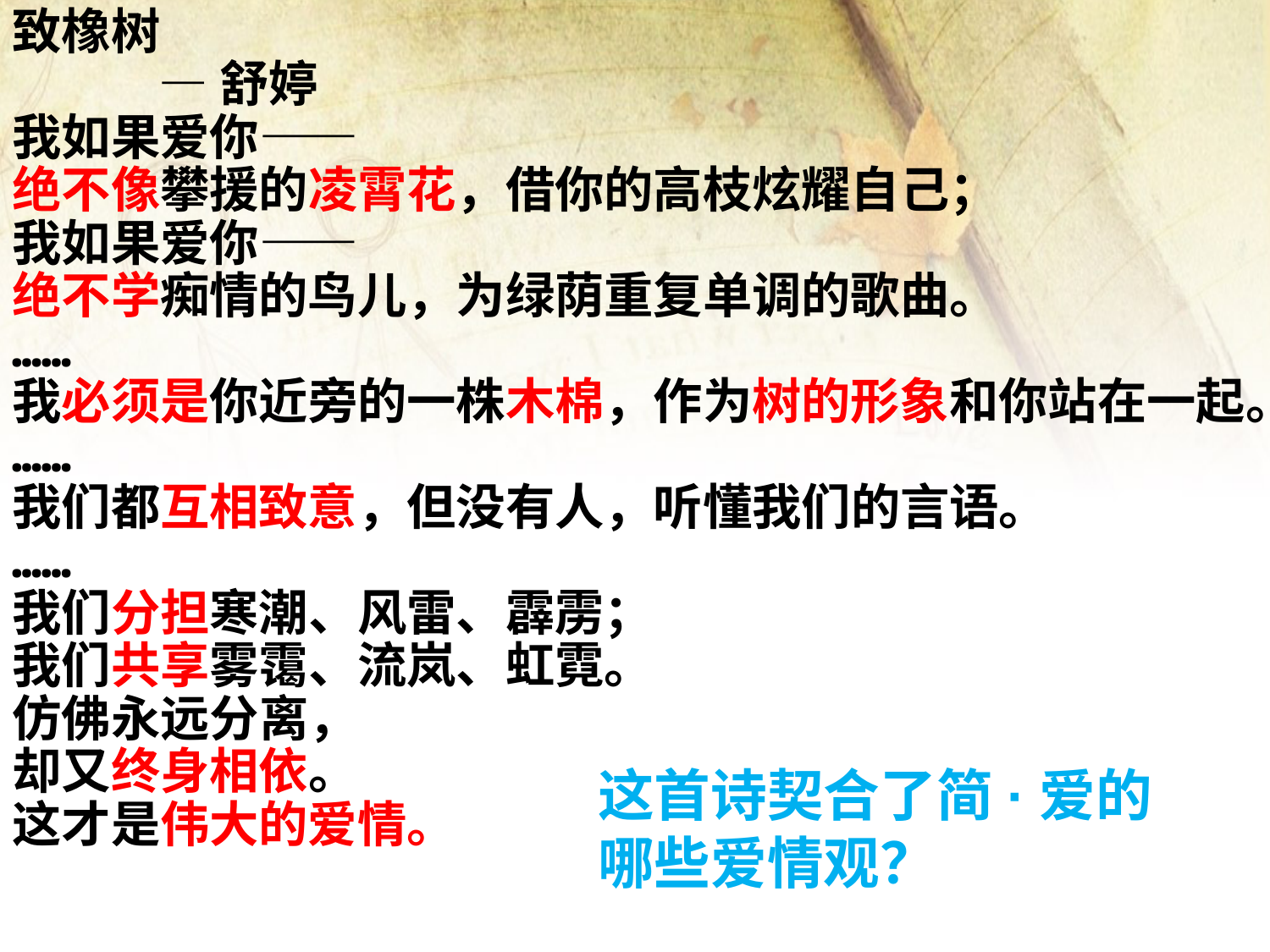

致橡树
             —舒婷
我如果爱你——
绝不像攀援的凌霄花，借你的高枝炫耀自己；
我如果爱你——
绝不学痴情的鸟儿，为绿荫重复单调的歌曲。
……
我必须是你近旁的一株木棉，作为树的形象和你站在一起。
……
我们都互相致意，但没有人，听懂我们的言语。
……
我们分担寒潮、风雷、霹雳；
我们共享雾霭、流岚、虹霓。
仿佛永远分离，
却又终身相依。
这才是伟大的爱情。
这首诗契合了简·爱的哪些爱情观？